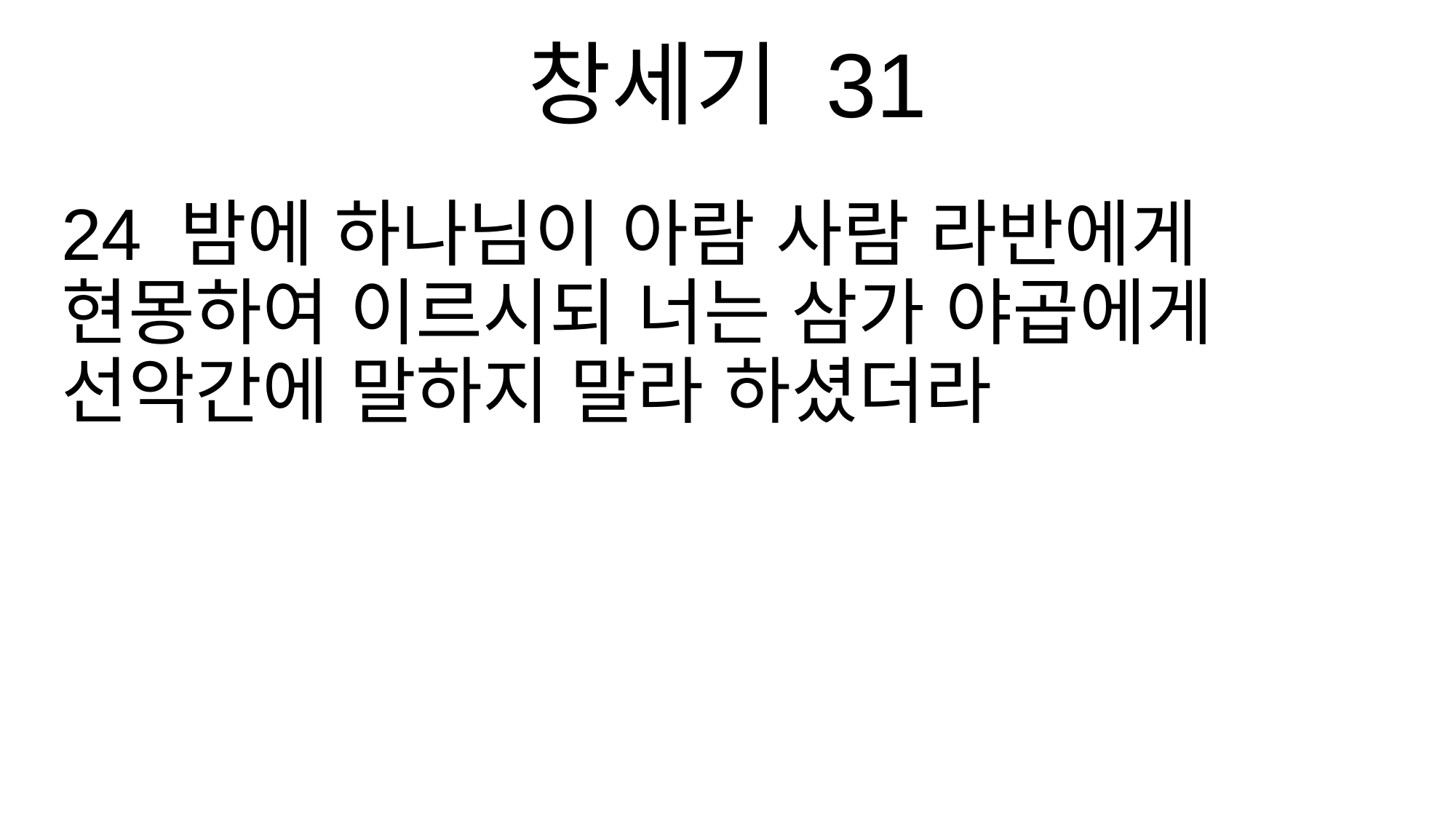

창세기 31
24 밤에 하나님이 아람 사람 라반에게 현몽하여 이르시되 너는 삼가 야곱에게 선악간에 말하지 말라 하셨더라